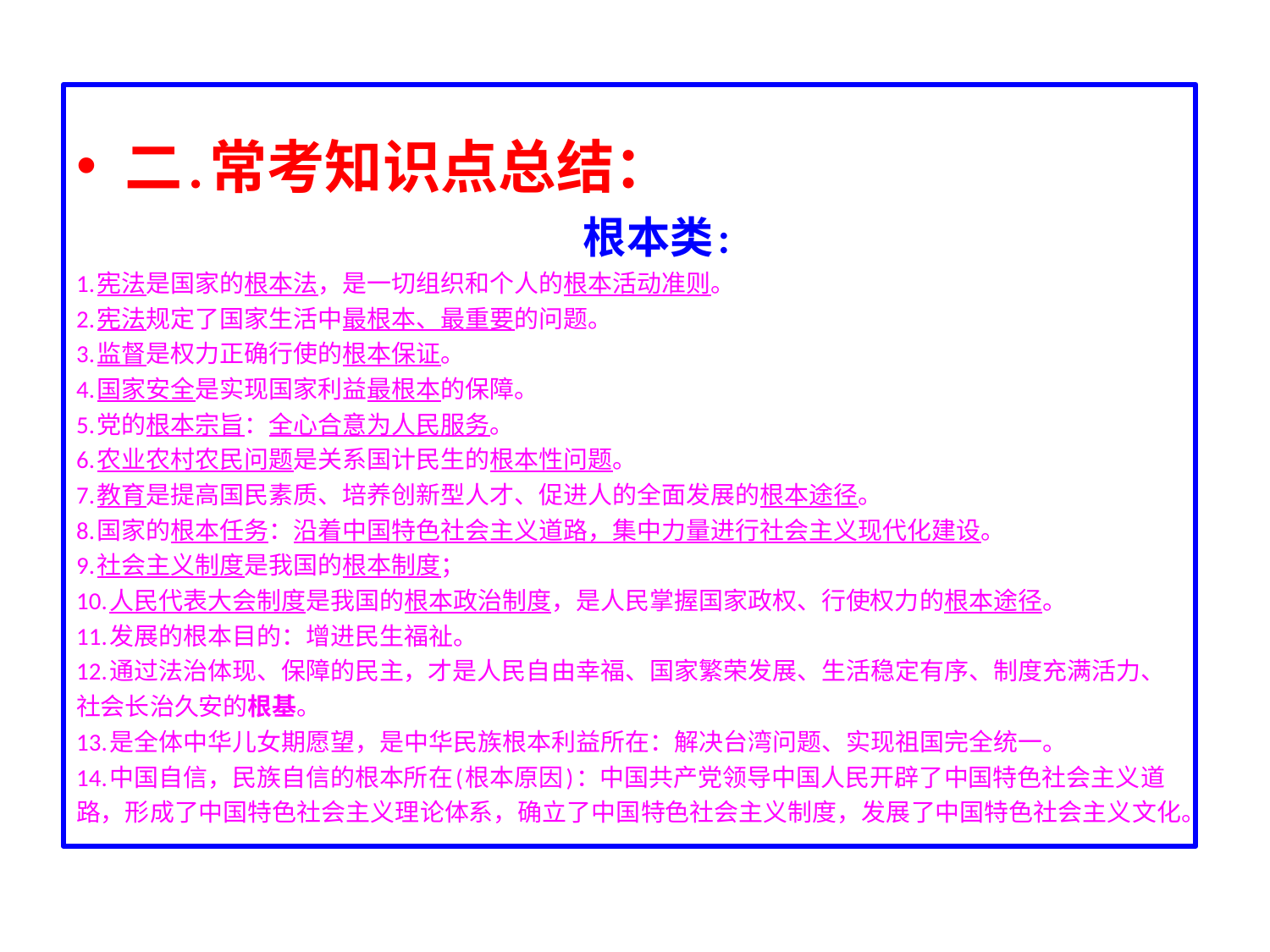

二.常考知识点总结：
     根本类:
1.宪法是国家的根本法，是一切组织和个人的根本活动准则。
2.宪法规定了国家生活中最根本、最重要的问题。
3.监督是权力正确行使的根本保证。
4.国家安全是实现国家利益最根本的保障。
5.党的根本宗旨：全心合意为人民服务。
6.农业农村农民问题是关系国计民生的根本性问题。
7.教育是提高国民素质、培养创新型人才、促进人的全面发展的根本途径。
8.国家的根本任务：沿着中国特色社会主义道路，集中力量进行社会主义现代化建设。
9.社会主义制度是我国的根本制度；
10.人民代表大会制度是我国的根本政治制度，是人民掌握国家政权、行使权力的根本途径。
11.发展的根本目的：增进民生福祉。
12.通过法治体现、保障的民主，才是人民自由幸福、国家繁荣发展、生活稳定有序、制度充满活力、社会长治久安的根基。
13.是全体中华儿女期愿望，是中华民族根本利益所在：解决台湾问题、实现祖国完全统一。
14.中国自信，民族自信的根本所在(根本原因)：中国共产党领导中国人民开辟了中国特色社会主义道路，形成了中国特色社会主义理论体系，确立了中国特色社会主义制度，发展了中国特色社会主义文化。